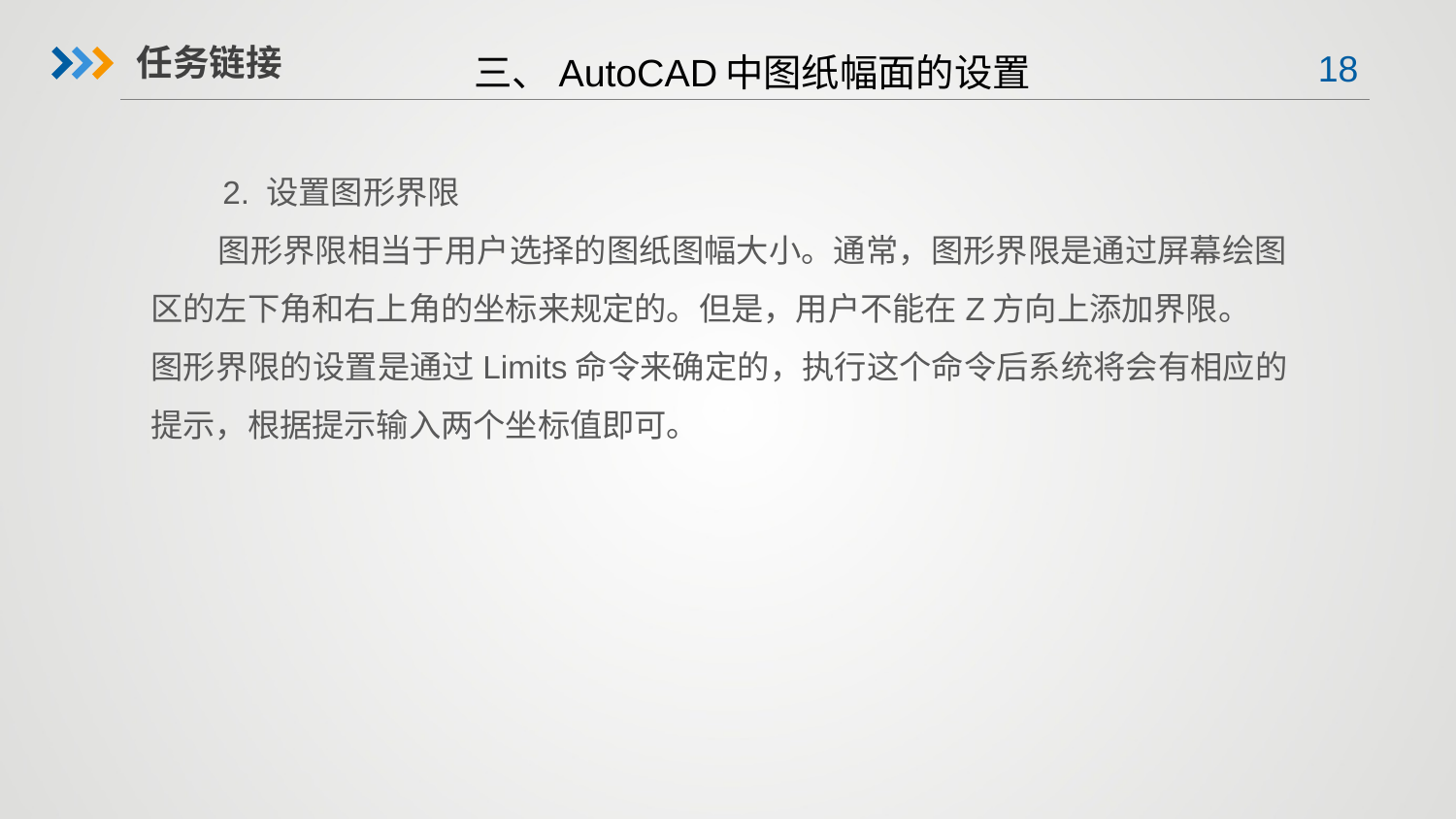

三、AutoCAD中图纸幅面的设置
任务链接
        2. 设置图形界限
        图形界限相当于用户选择的图纸图幅大小。通常，图形界限是通过屏幕绘图区的左下角和右上角的坐标来规定的。但是，用户不能在Z方向上添加界限。
图形界限的设置是通过Limits命令来确定的，执行这个命令后系统将会有相应的提示，根据提示输入两个坐标值即可。